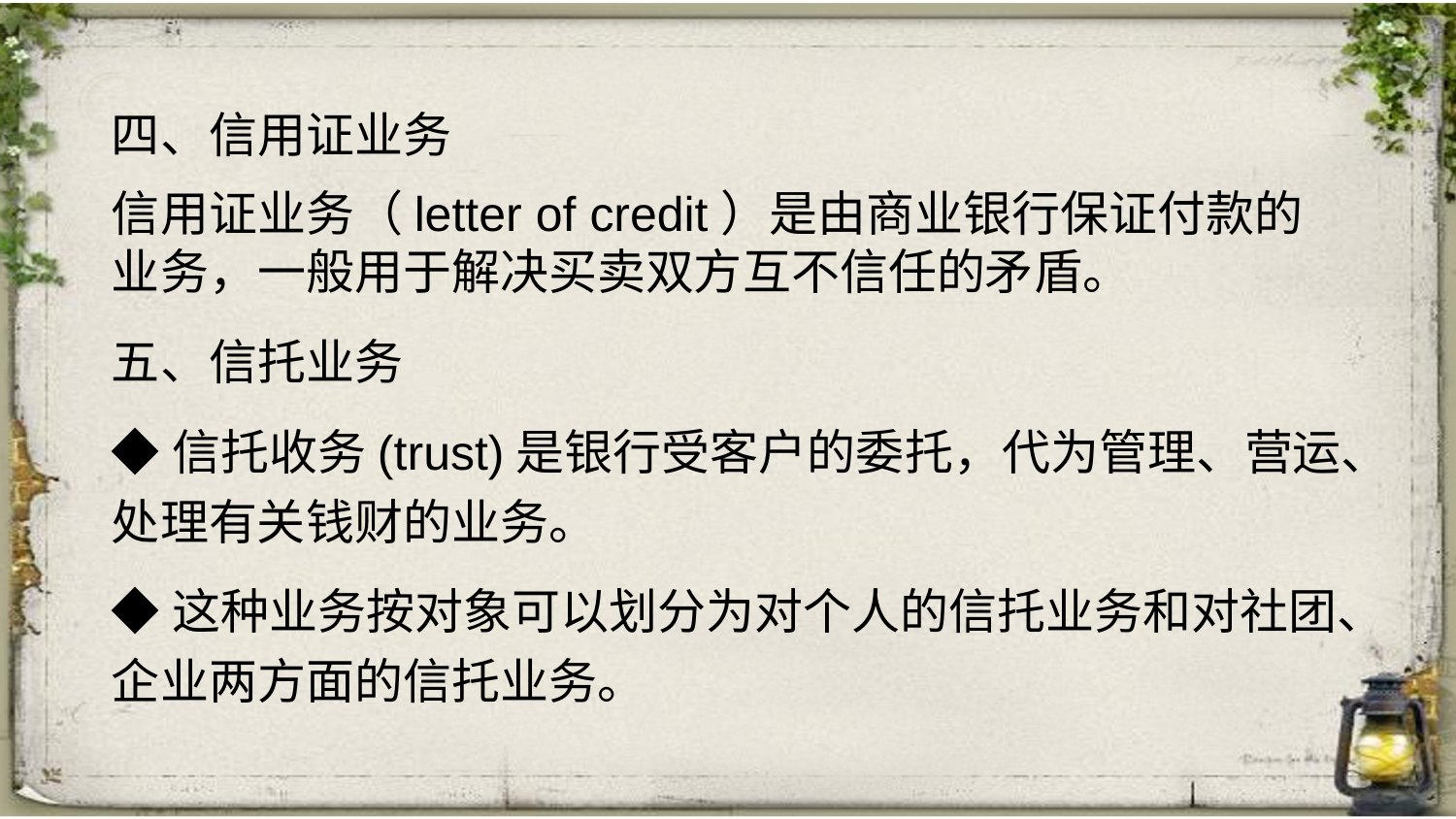

四、信用证业务
信用证业务（letter of credit）是由商业银行保证付款的业务，一般用于解决买卖双方互不信任的矛盾。
五、信托业务
◆信托收务(trust)是银行受客户的委托，代为管理、营运、处理有关钱财的业务。
◆这种业务按对象可以划分为对个人的信托业务和对社团、企业两方面的信托业务。